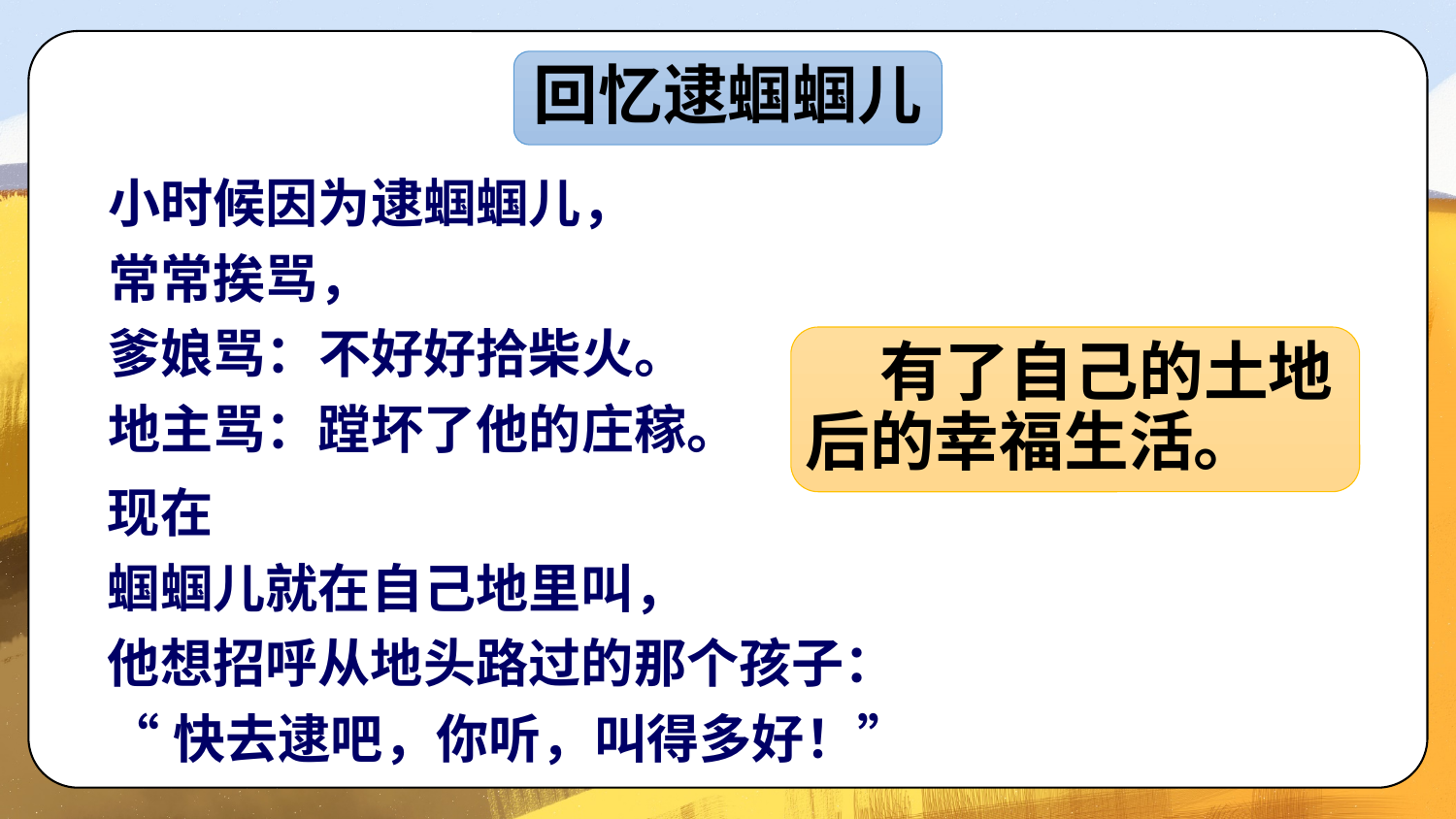

回忆逮蝈蝈儿
小时候因为逮蝈蝈儿，
常常挨骂，
爹娘骂：不好好拾柴火。
地主骂：蹚坏了他的庄稼。
    有了自己的土地后的幸福生活。
现在
蝈蝈儿就在自己地里叫，
他想招呼从地头路过的那个孩子：
“快去逮吧，你听，叫得多好！”